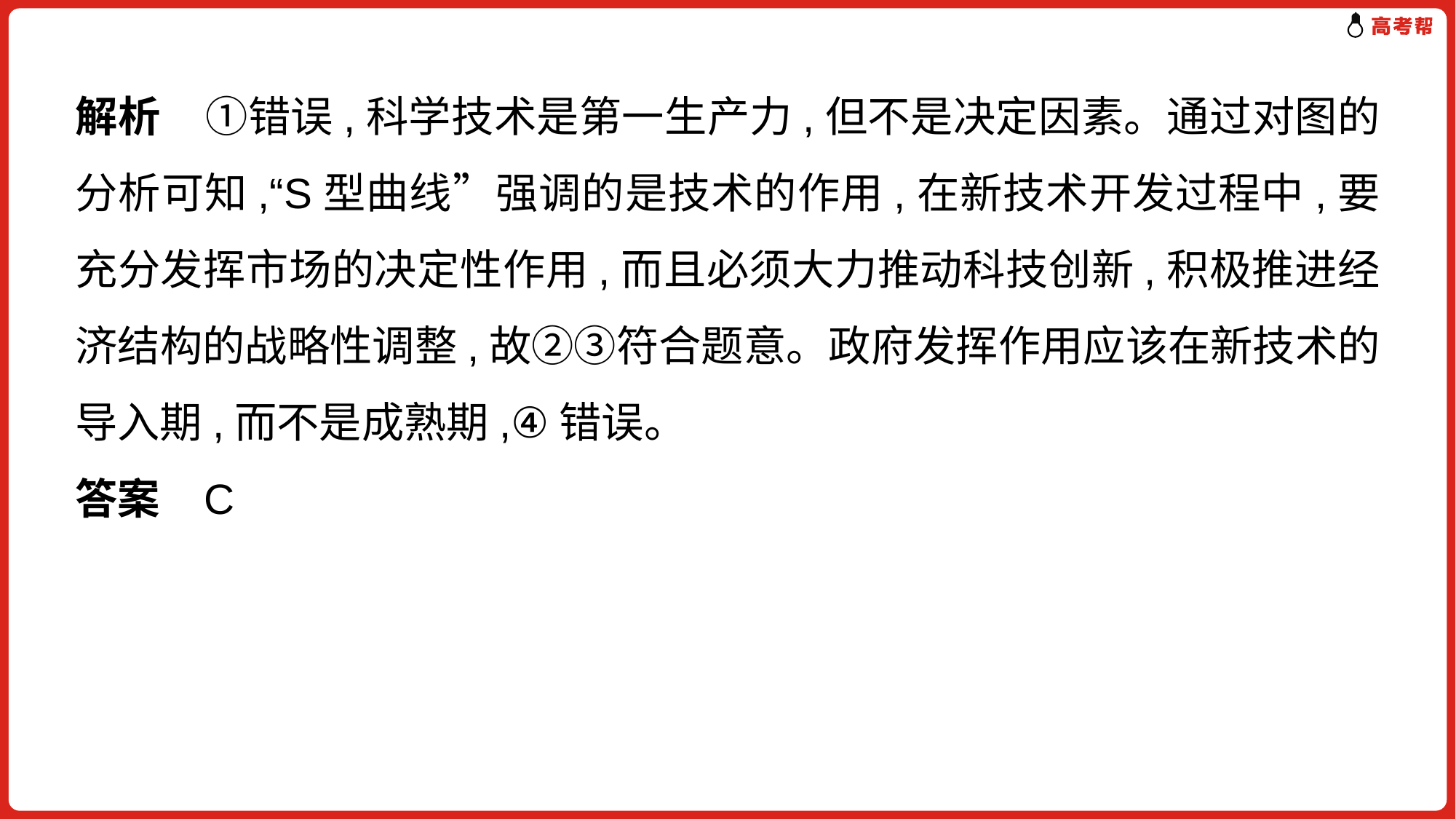

解析	  ①错误,科学技术是第一生产力,但不是决定因素。通过对图的分析可知,“S型曲线”强调的是技术的作用,在新技术开发过程中,要充分发挥市场的决定性作用,而且必须大力推动科技创新,积极推进经济结构的战略性调整,故②③符合题意。政府发挥作用应该在新技术的导入期,而不是成熟期,④错误。
答案	 C